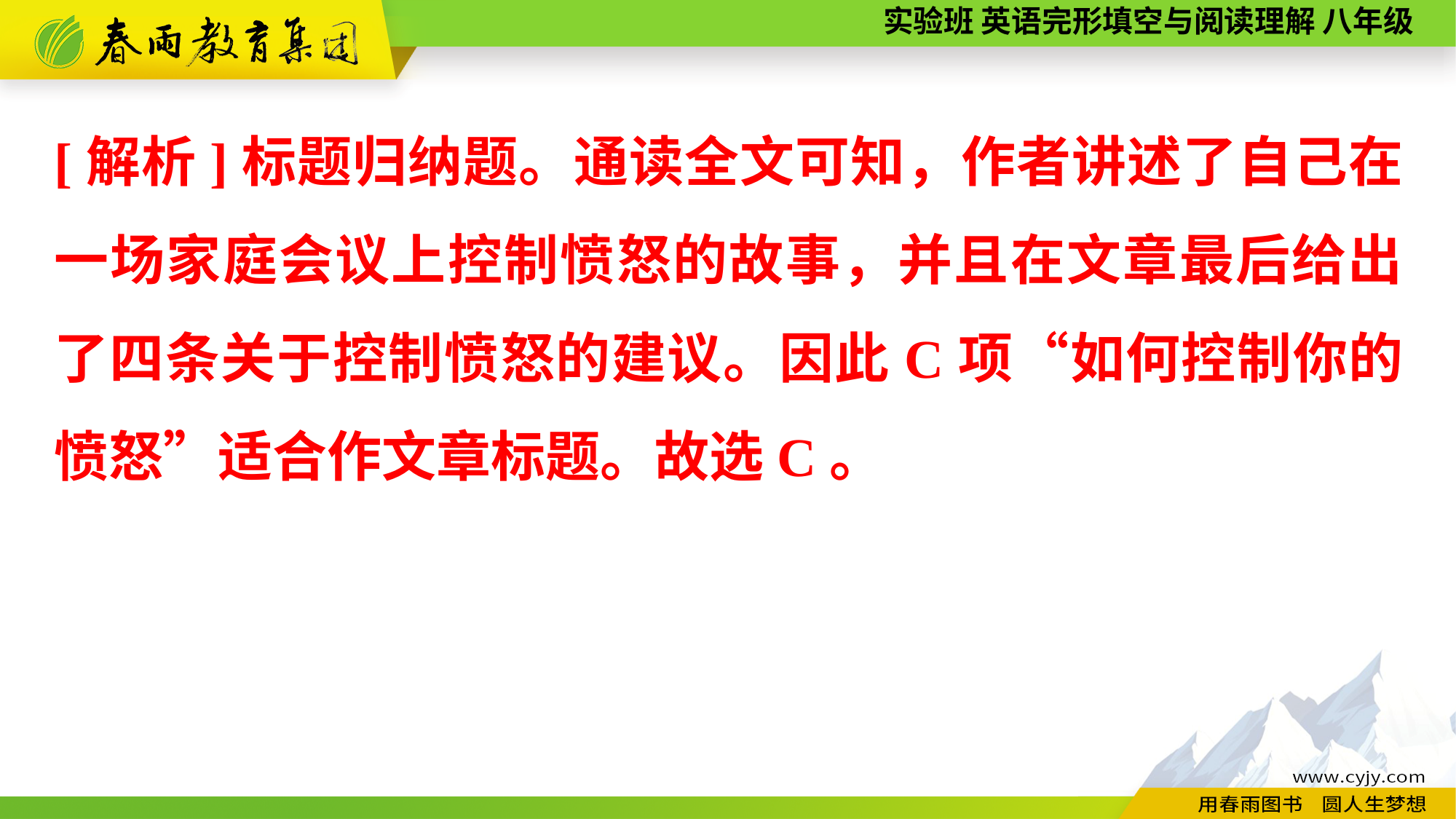

[解析]标题归纳题。通读全文可知，作者讲述了自己在一场家庭会议上控制愤怒的故事，并且在文章最后给出了四条关于控制愤怒的建议。因此C项“如何控制你的愤怒”适合作文章标题。故选C。